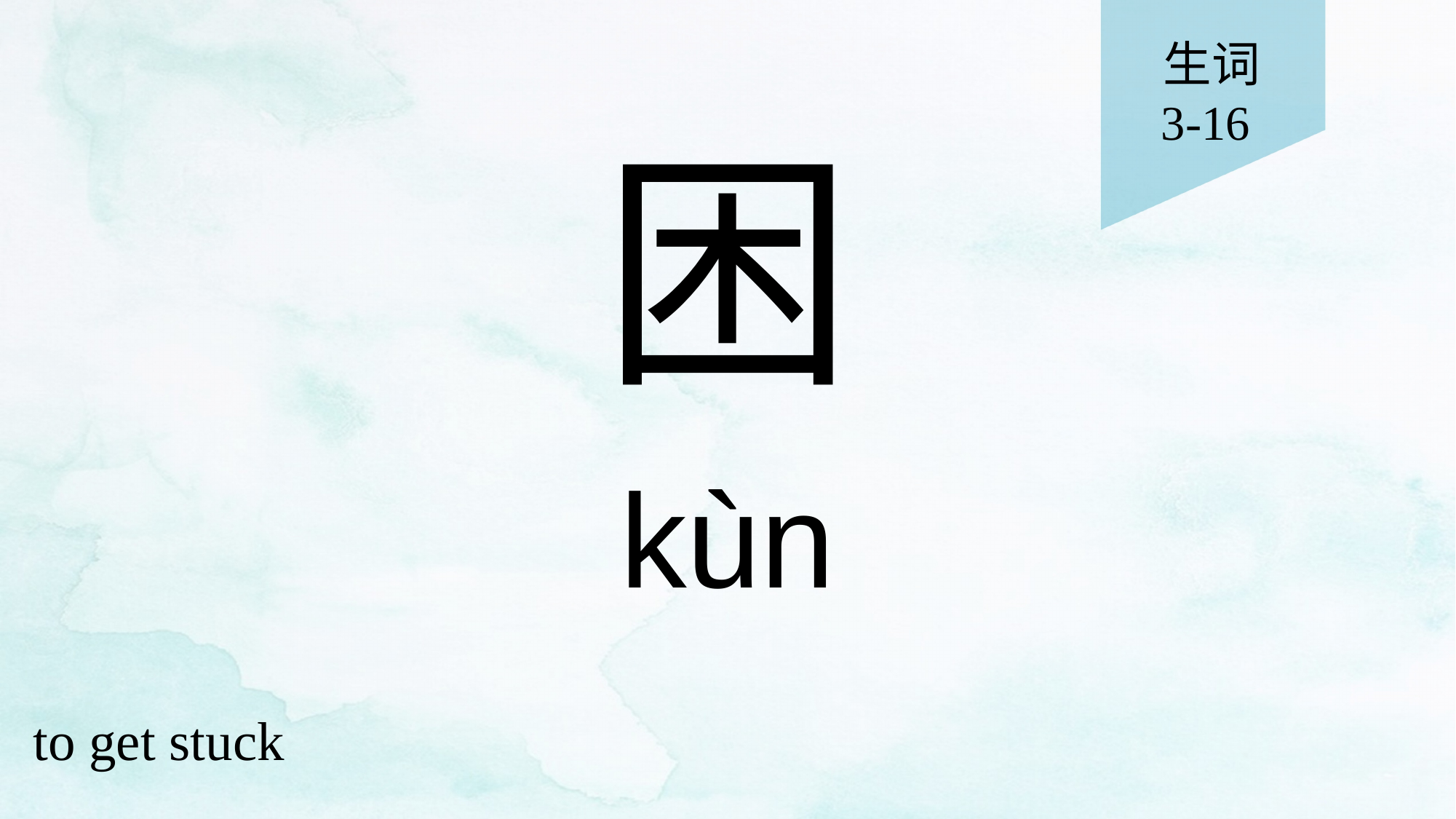

生词
3-16
# 困
kùn
to get stuck